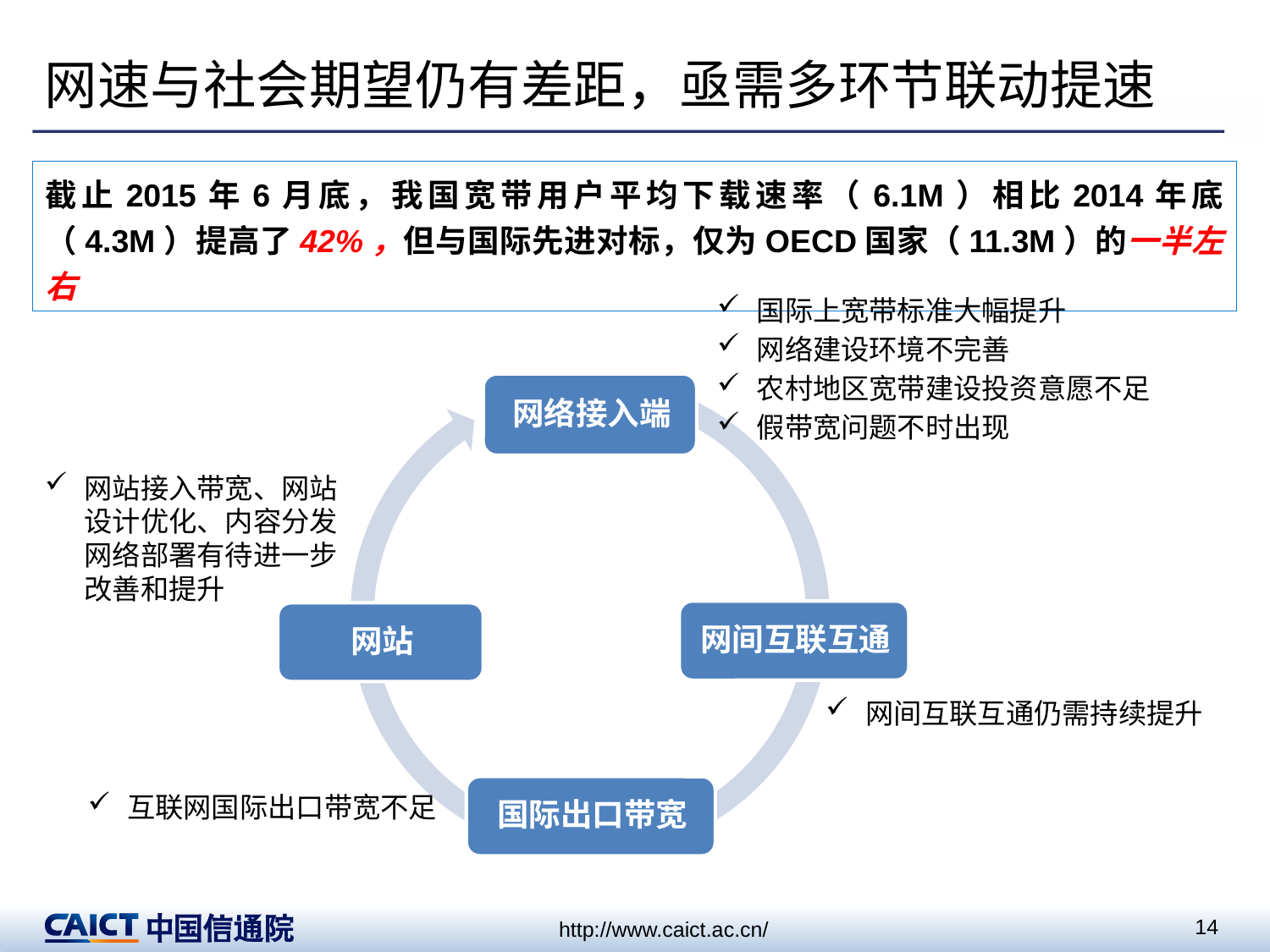

# 网速与社会期望仍有差距，亟需多环节联动提速
截止2015年6月底，我国宽带用户平均下载速率（6.1M）相比2014年底（4.3M）提高了42%，但与国际先进对标，仅为OECD国家（11.3M）的一半左右
国际上宽带标准大幅提升
网络建设环境不完善
农村地区宽带建设投资意愿不足
假带宽问题不时出现
网络接入端
网间互联互通
国际出口带宽
网站
网站接入带宽、网站设计优化、内容分发网络部署有待进一步改善和提升
网间互联互通仍需持续提升
互联网国际出口带宽不足